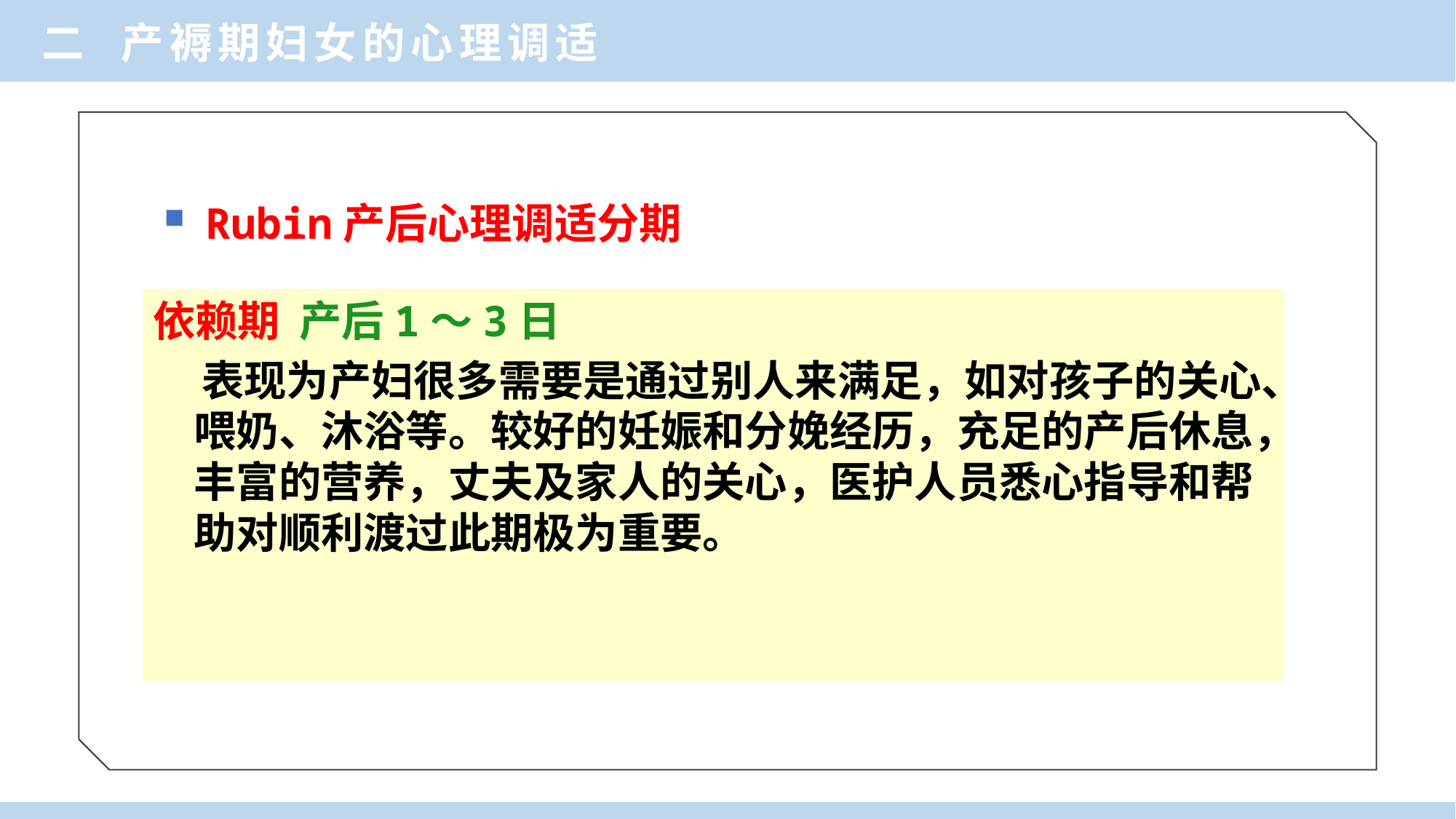

二  产褥期妇女的心理调适

Rubin产后心理调适分期

依赖期  产后1～3日
    表现为产妇很多需要是通过别人来满足，如对孩子的关心、喂奶、沐浴等。较好的妊娠和分娩经历，充足的产后休息，丰富的营养，丈夫及家人的关心，医护人员悉心指导和帮助对顺利渡过此期极为重要。